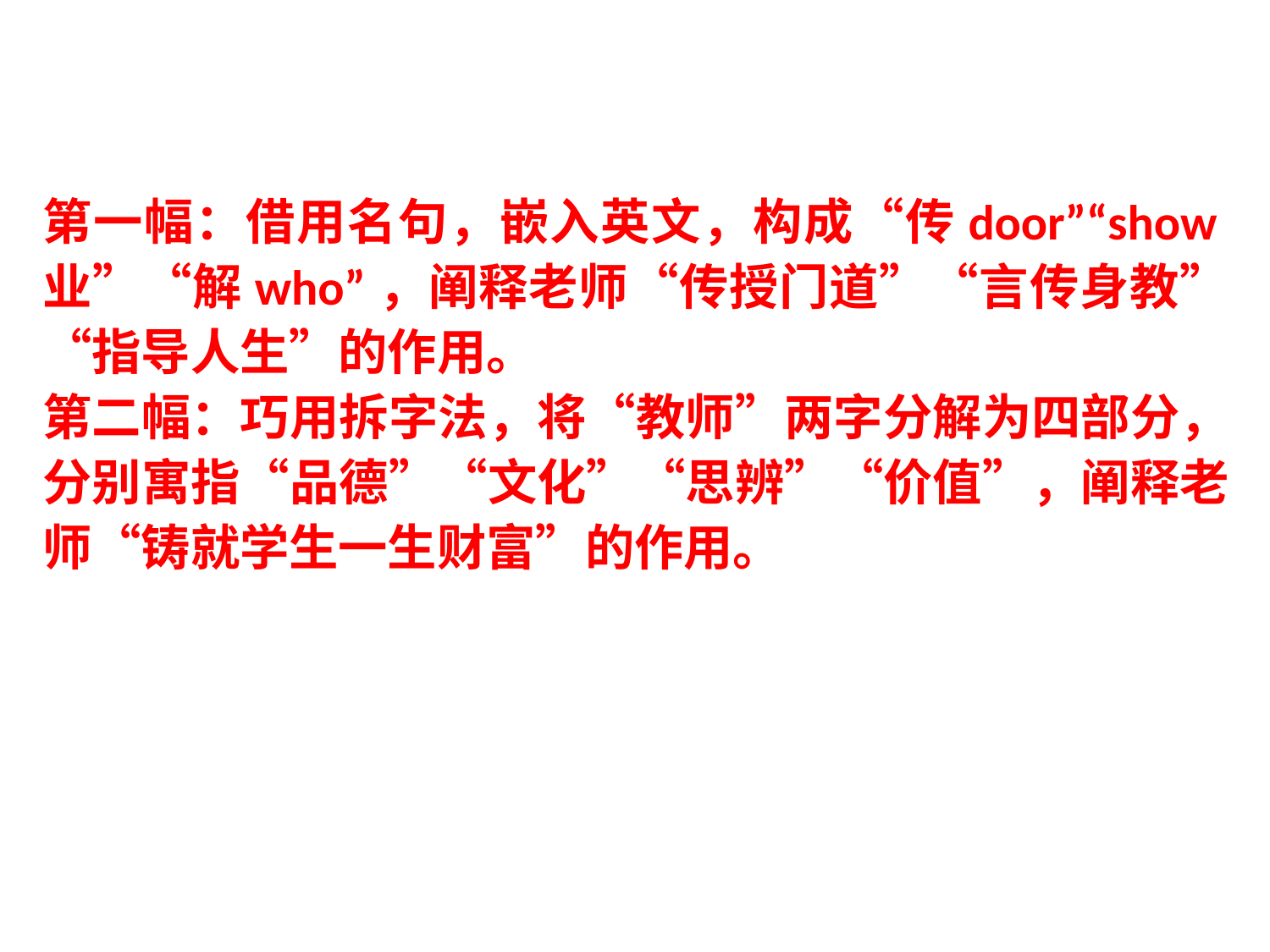

第一幅：借用名句，嵌入英文，构成“传door”“show业”“解who”，阐释老师“传授门道”“言传身教”“指导人生”的作用。
第二幅：巧用拆字法，将“教师”两字分解为四部分，分别寓指“品德”“文化”“思辨”“价值”，阐释老师“铸就学生一生财富”的作用。